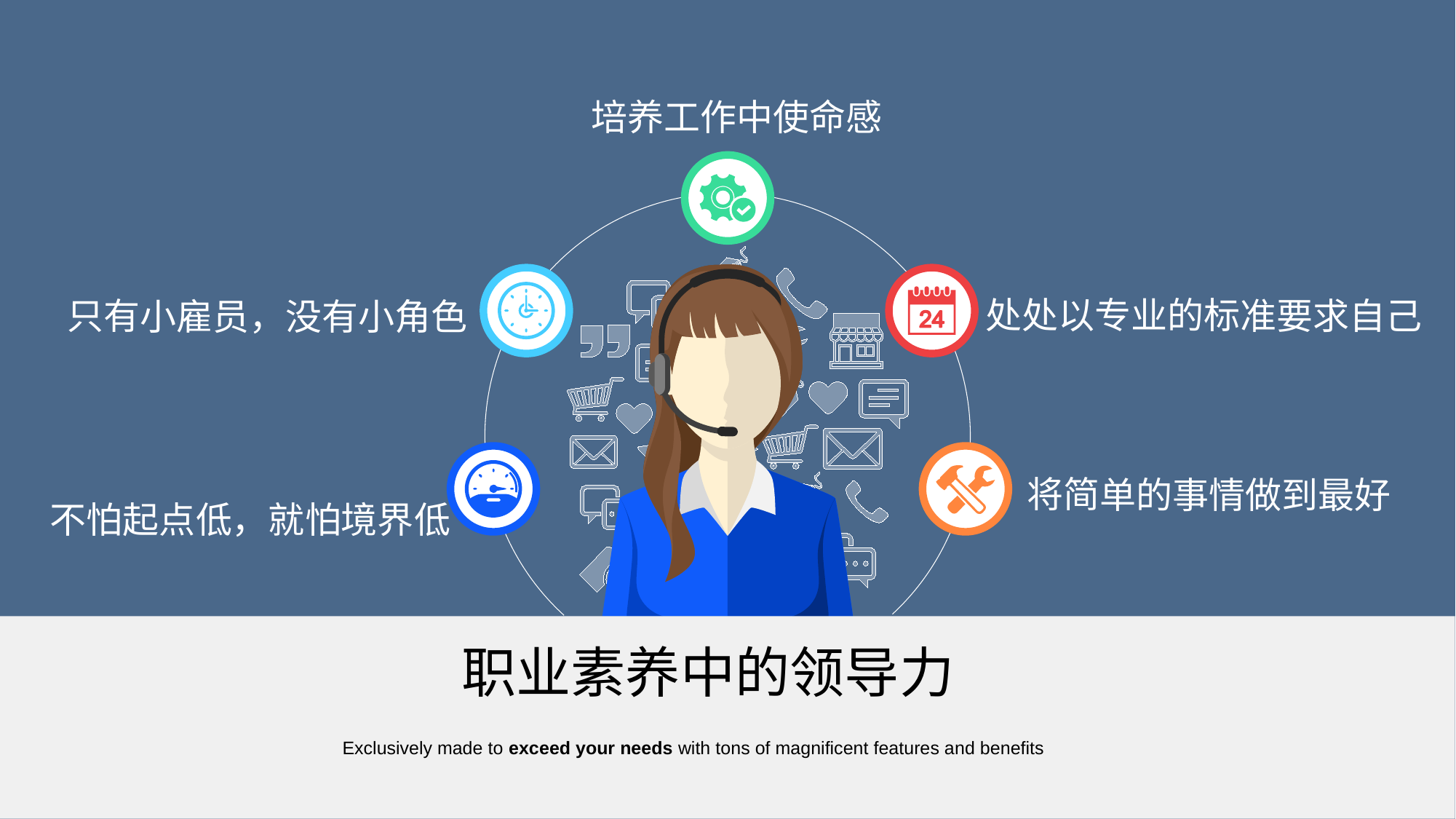

培养工作中使命感

处处以专业的标准要求自己
只有小雇员，没有小角色

将简单的事情做到最好
不怕起点低，就怕境界低

# 职业素养中的领导力
Exclusively made to exceed your needs with tons of magnificent features and benefits